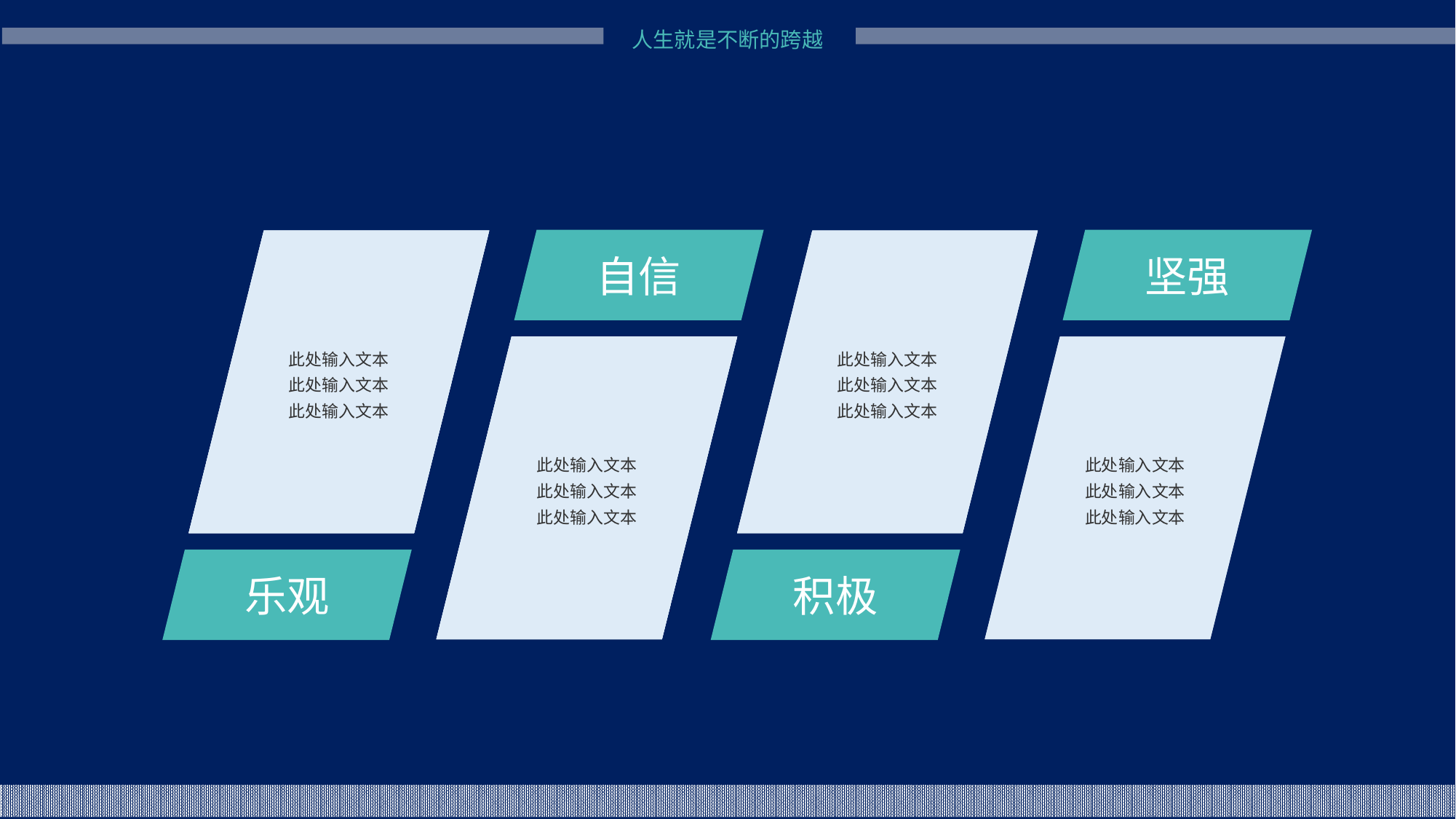

此处输入文本
此处输入文本
此处输入文本
此处输入文本
此处输入文本
此处输入文本
此处输入文本
此处输入文本
此处输入文本
此处输入文本
此处输入文本
此处输入文本
此处输入文本
此处输入文本
此处输入文本
此处输入文本
此处输入文本
此处输入文本
此处输入文本
此处输入文本
此处输入文本
自信
坚强
此处输入文本
此处输入文本
此处输入文本
此处输入文本
此处输入文本
此处输入文本
此处输入文本
此处输入文本
此处输入文本
此处输入文本
此处输入文本
此处输入文本
此处输入文本
此处输入文本
此处输入文本
此处输入文本
此处输入文本
此处输入文本
乐观
积极